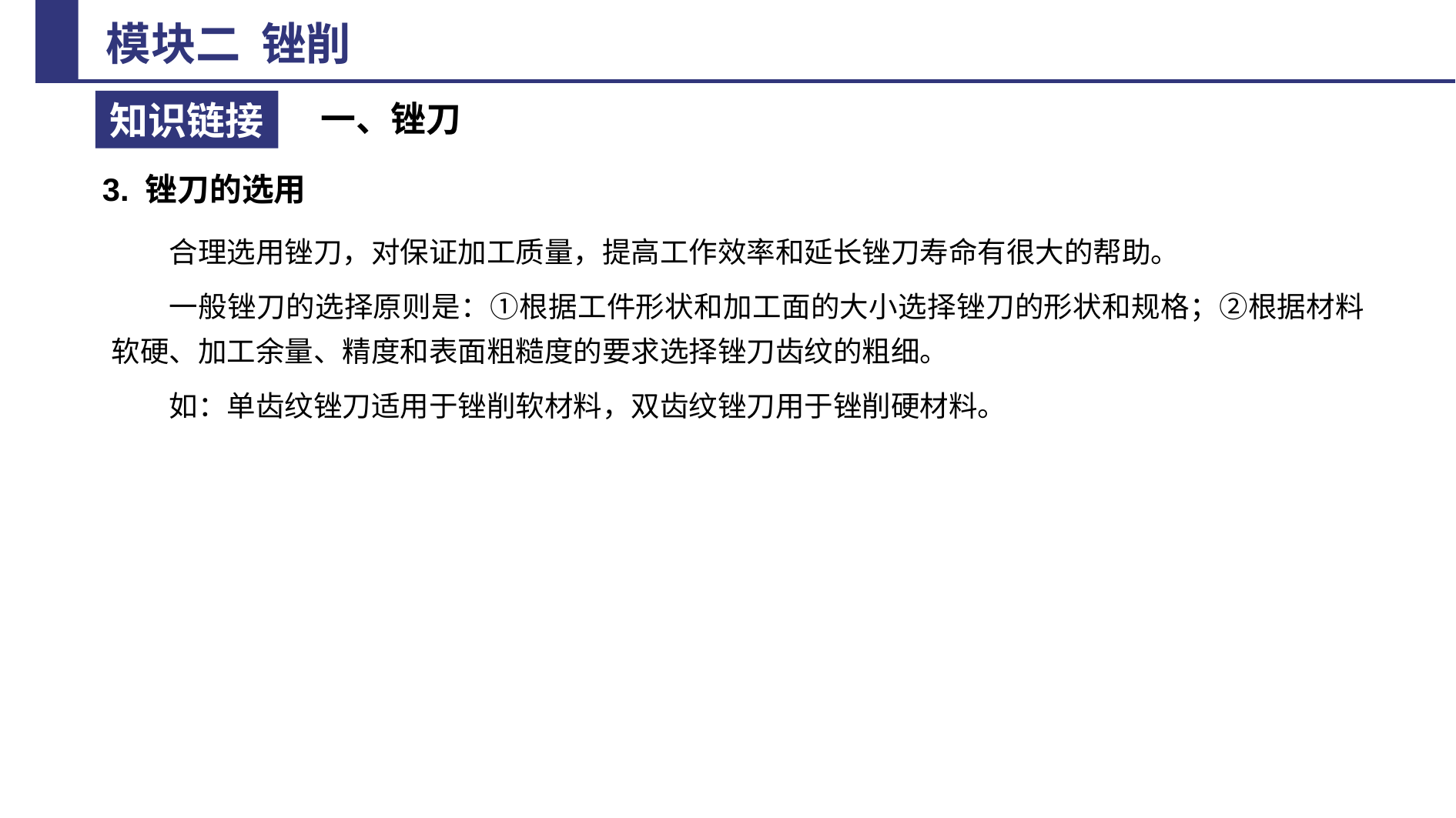

一、锉刀
3. 锉刀的选用
合理选用锉刀，对保证加工质量，提高工作效率和延长锉刀寿命有很大的帮助。
一般锉刀的选择原则是：①根据工件形状和加工面的大小选择锉刀的形状和规格；②根据材料软硬、加工余量、精度和表面粗糙度的要求选择锉刀齿纹的粗细。
如：单齿纹锉刀适用于锉削软材料，双齿纹锉刀用于锉削硬材料。